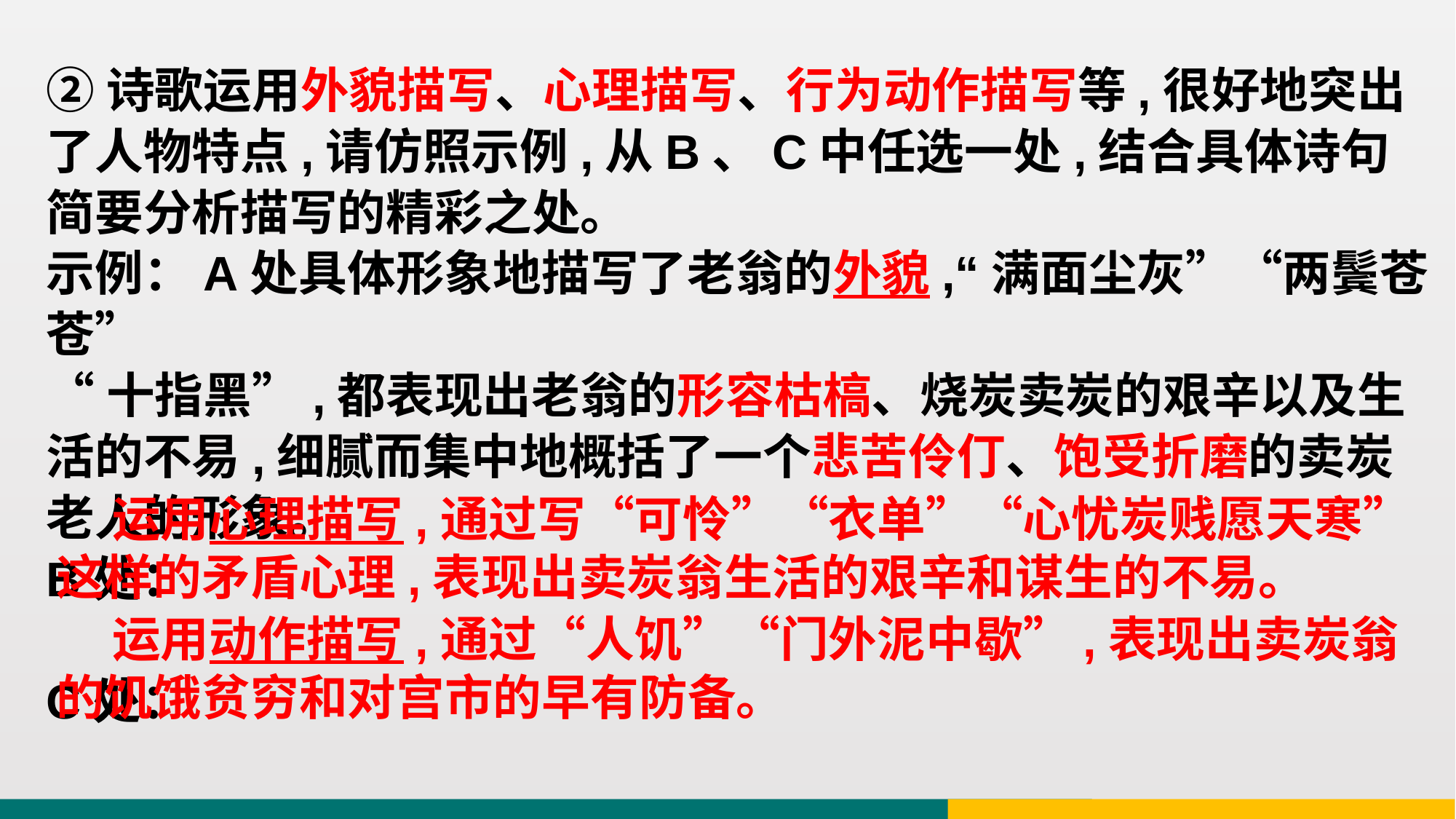

②诗歌运用外貌描写、心理描写、行为动作描写等,很好地突出了人物特点,请仿照示例,从B、C中任选一处,结合具体诗句简要分析描写的精彩之处。
示例：A处具体形象地描写了老翁的外貌,“满面尘灰”“两鬓苍苍”
“十指黑”,都表现出老翁的形容枯槁、烧炭卖炭的艰辛以及生活的不易,细腻而集中地概括了一个悲苦伶仃、饱受折磨的卖炭老人的形象。
B处：

C处：
    运用心理描写,通过写“可怜”“衣单”“心忧炭贱愿天寒”这样的矛盾心理,表现出卖炭翁生活的艰辛和谋生的不易。
    运用动作描写,通过“人饥”“门外泥中歇”,表现出卖炭翁的饥饿贫穷和对宫市的早有防备。